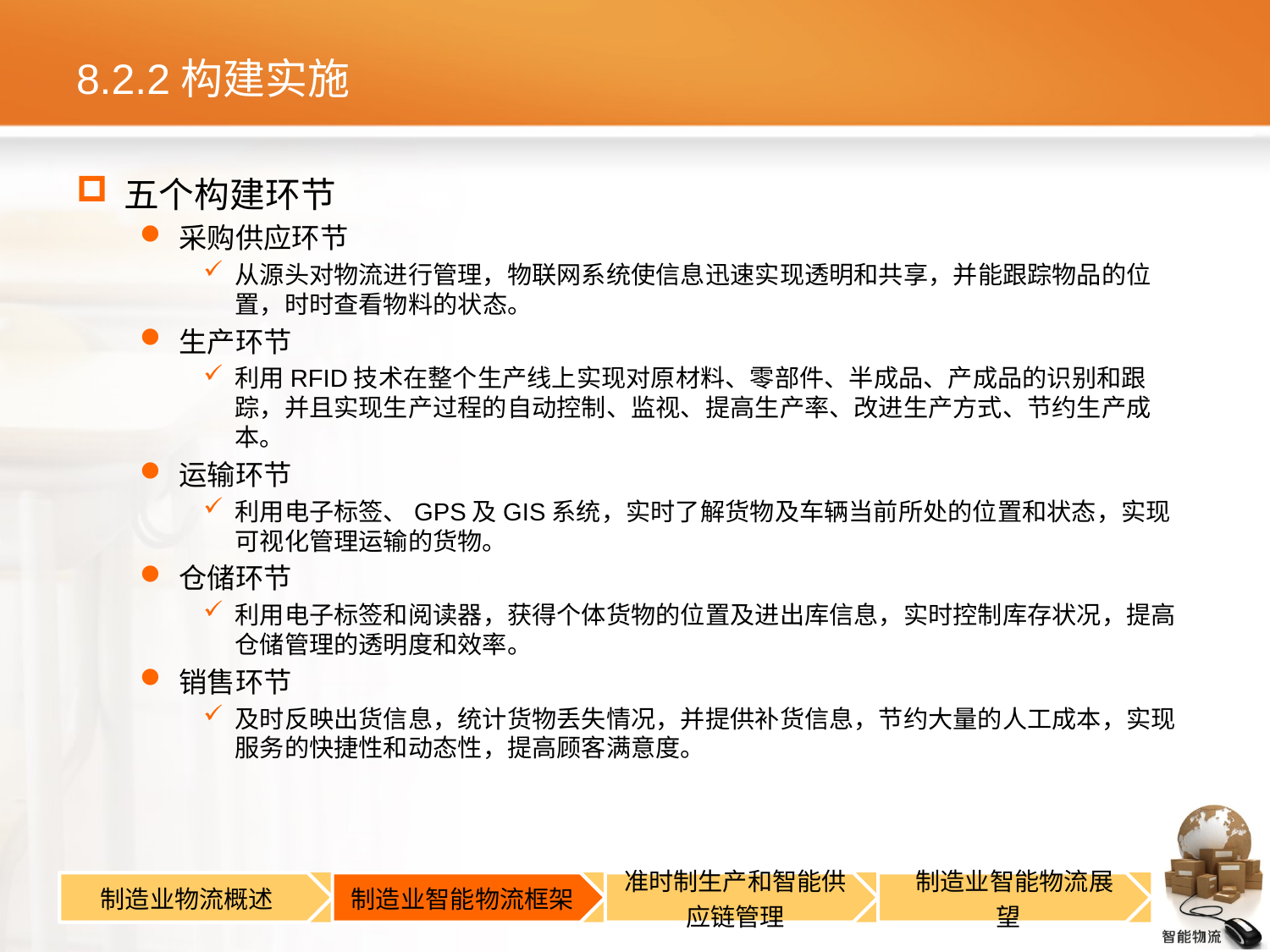

# 8.2.2构建实施
五个构建环节
采购供应环节
从源头对物流进行管理，物联网系统使信息迅速实现透明和共享，并能跟踪物品的位置，时时查看物料的状态。
生产环节
利用RFID技术在整个生产线上实现对原材料、零部件、半成品、产成品的识别和跟踪，并且实现生产过程的自动控制、监视、提高生产率、改进生产方式、节约生产成本。
运输环节
利用电子标签、GPS及GIS系统，实时了解货物及车辆当前所处的位置和状态，实现可视化管理运输的货物。
仓储环节
利用电子标签和阅读器，获得个体货物的位置及进出库信息，实时控制库存状况，提高仓储管理的透明度和效率。
销售环节
及时反映出货信息，统计货物丢失情况，并提供补货信息，节约大量的人工成本，实现服务的快捷性和动态性，提高顾客满意度。